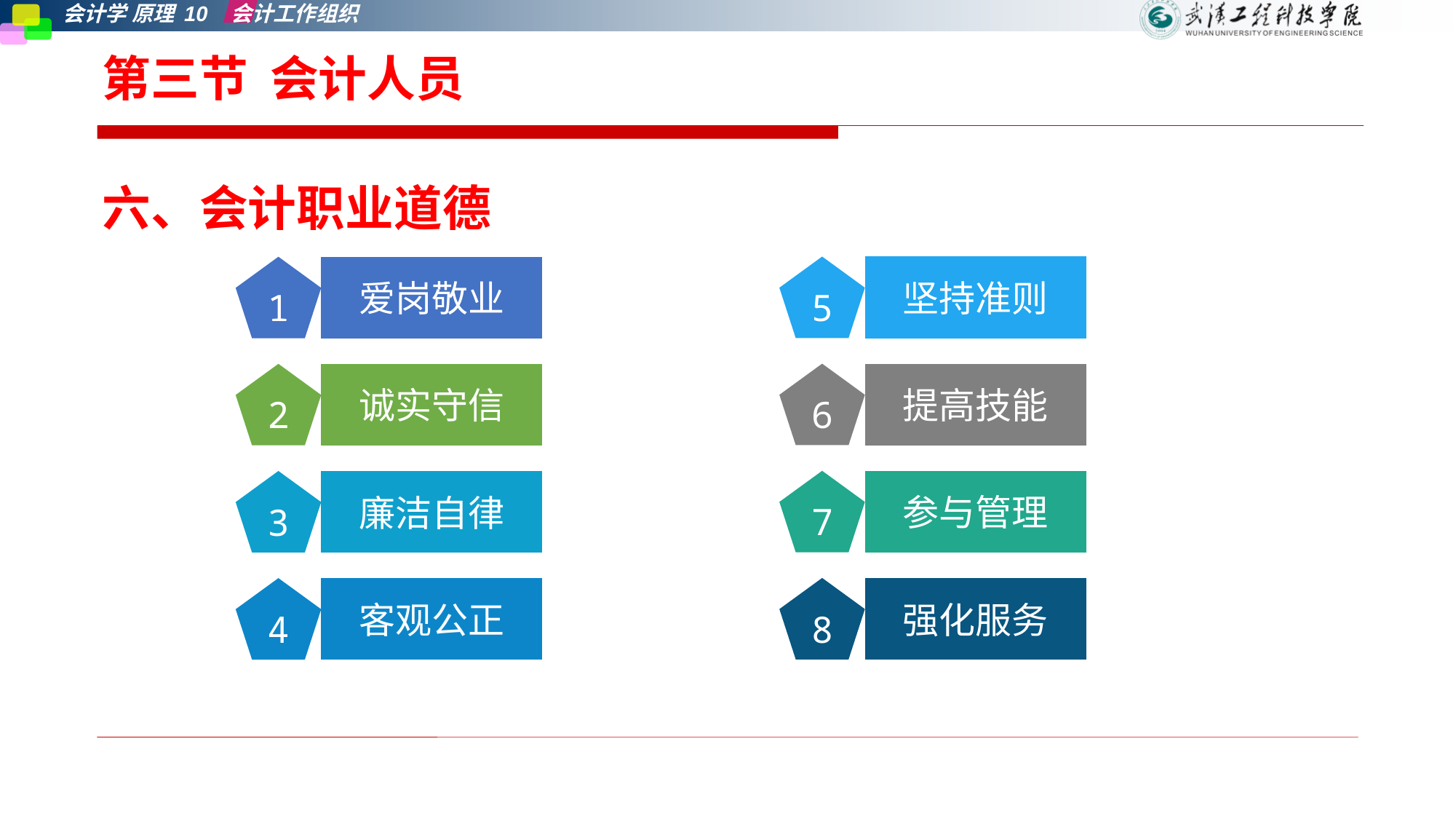

# 第三节  会计人员
六、会计职业道德

5
坚持准则
1
爱岗敬业
6
提高技能
2
诚实守信
7
参与管理
3
廉洁自律
8
强化服务
4
客观公正